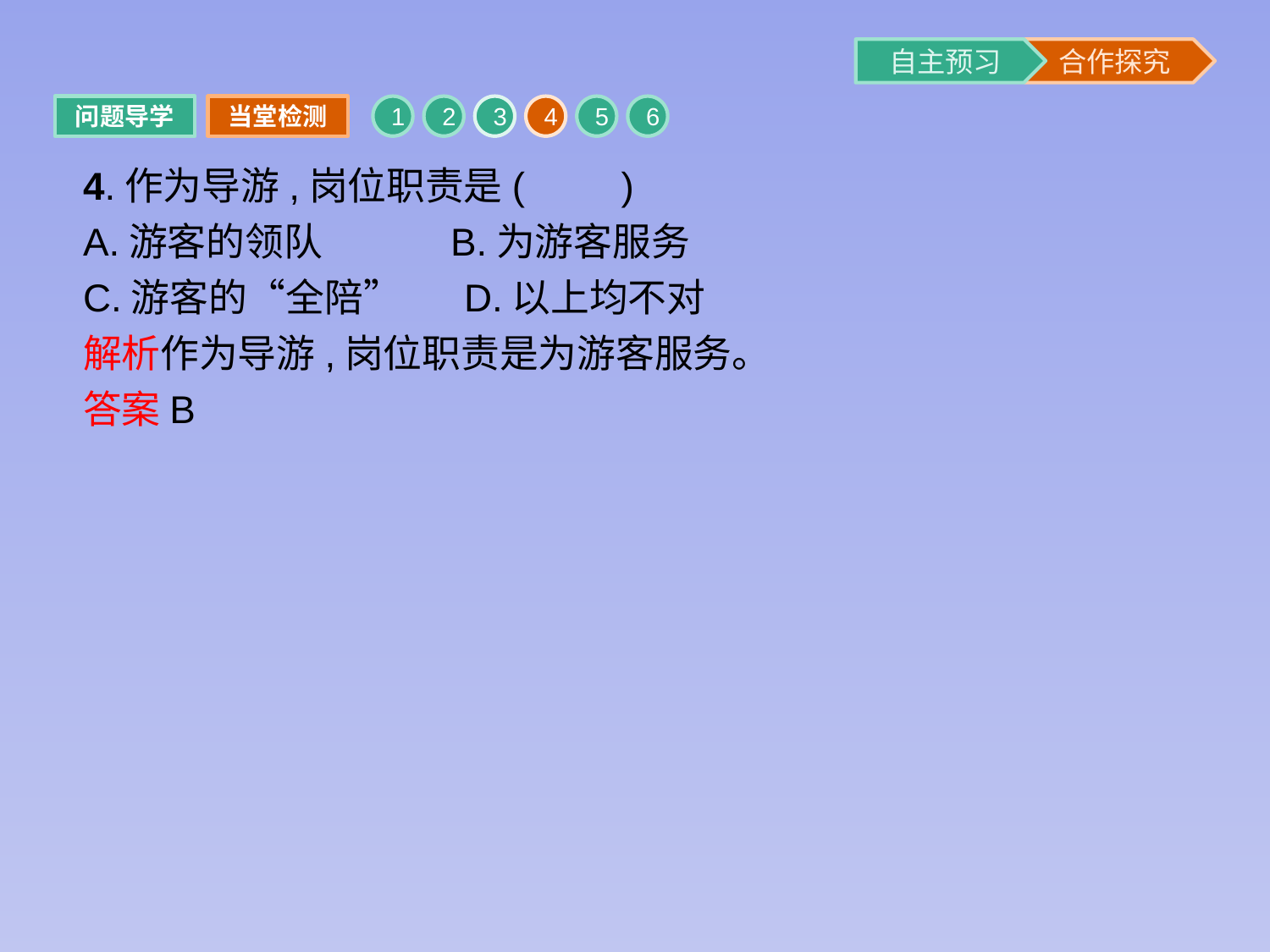

问题导学
当堂检测
1
2
3
4
5
6
4.作为导游,岗位职责是(　　)
A.游客的领队	            B.为游客服务
C.游客的“全陪”	D.以上均不对
解析作为导游,岗位职责是为游客服务。
答案B